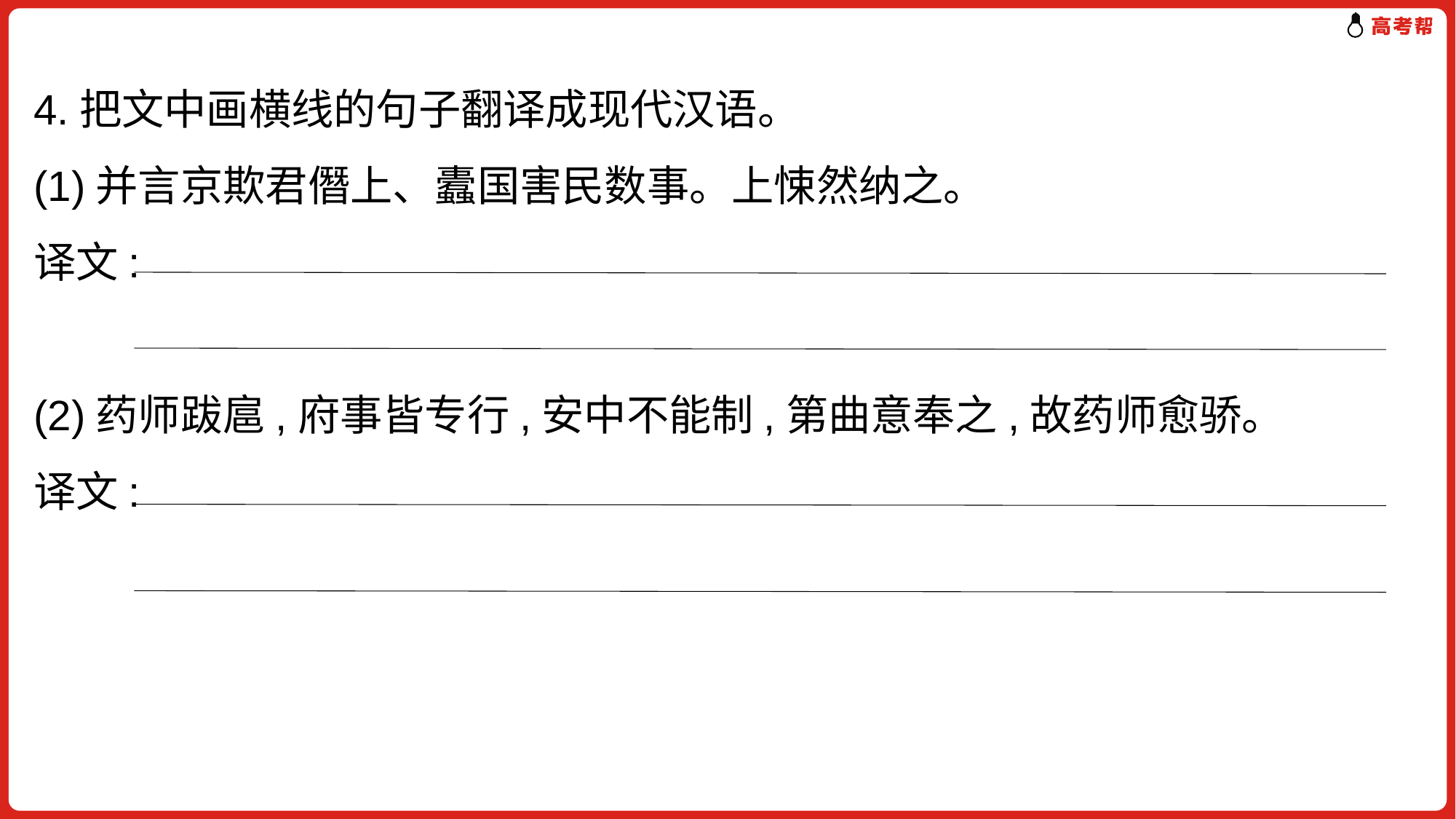

4.把文中画横线的句子翻译成现代汉语。
(1)并言京欺君僭上、蠹国害民数事。上悚然纳之。
译文:

(2)药师跋扈,府事皆专行,安中不能制,第曲意奉之,故药师愈骄。
译文: